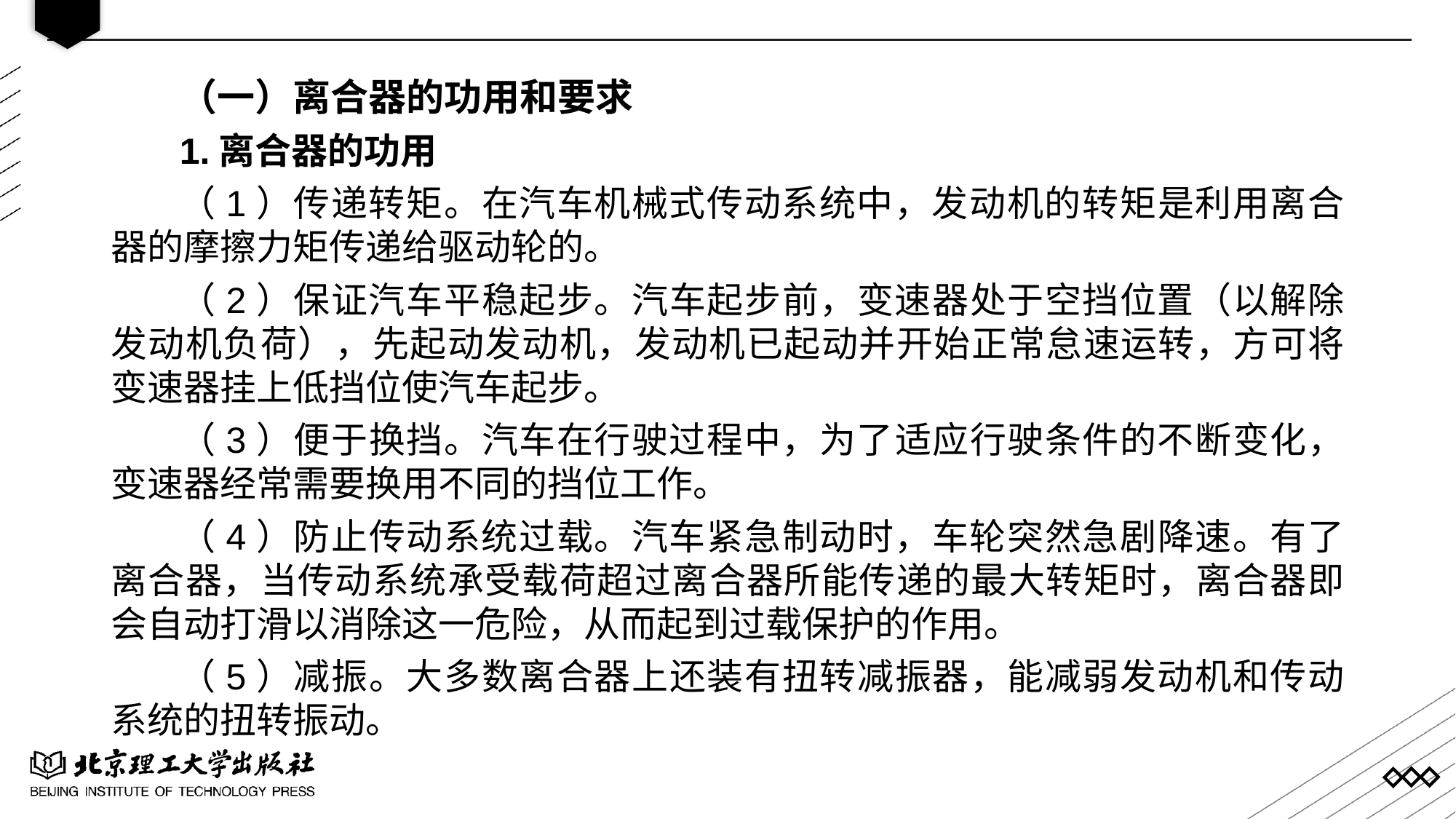

（一）离合器的功用和要求
1.离合器的功用
（1）传递转矩。在汽车机械式传动系统中，发动机的转矩是利用离合器的摩擦力矩传递给驱动轮的。
（2）保证汽车平稳起步。汽车起步前，变速器处于空挡位置（以解除发动机负荷），先起动发动机，发动机已起动并开始正常怠速运转，方可将变速器挂上低挡位使汽车起步。
（3）便于换挡。汽车在行驶过程中，为了适应行驶条件的不断变化，变速器经常需要换用不同的挡位工作。
（4）防止传动系统过载。汽车紧急制动时，车轮突然急剧降速。有了离合器，当传动系统承受载荷超过离合器所能传递的最大转矩时，离合器即会自动打滑以消除这一危险，从而起到过载保护的作用。
（5）减振。大多数离合器上还装有扭转减振器，能减弱发动机和传动系统的扭转振动。